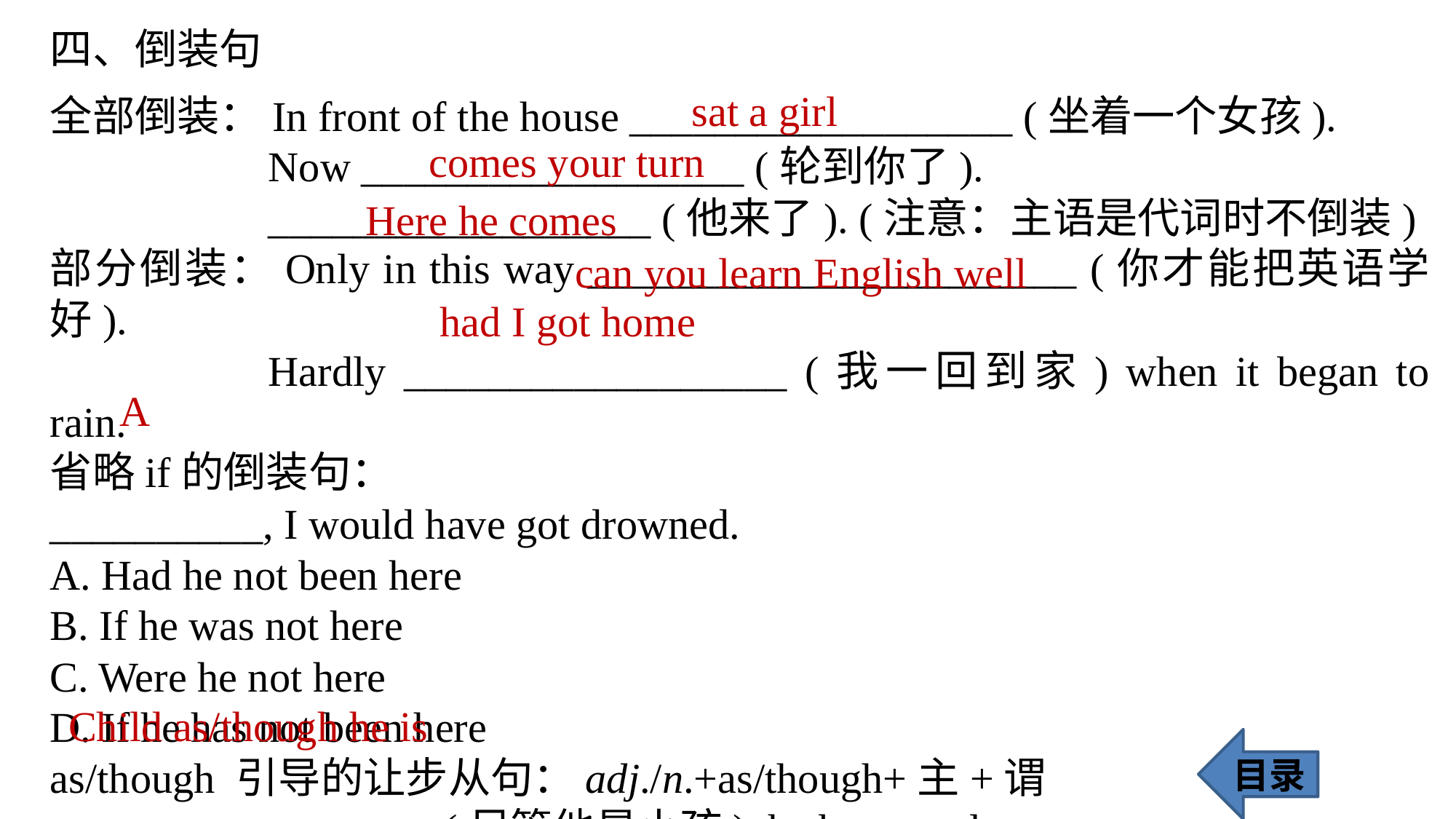

四、倒装句
sat a girl
全部倒装：In front of the house __________________ (坐着一个女孩).
 		Now __________________ (轮到你了).
 		__________________ (他来了). (注意：主语是代词时不倒装)
部分倒装：Only in this way _______________________ (你才能把英语学好).
		Hardly __________________ (我一回到家) when it began to rain.
省略if的倒装句：
__________, I would have got drowned.
A. Had he not been here
B. If he was not here
C. Were he not here
D. If he has not been here
as/though 引导的让步从句：adj./n.+as/though+主+谓
__________________ (尽管他是小孩), he knows a lot.
comes your turn
 Here he comes
can you learn English well
 had I got home
 A
 Child as/though he is
目录
74